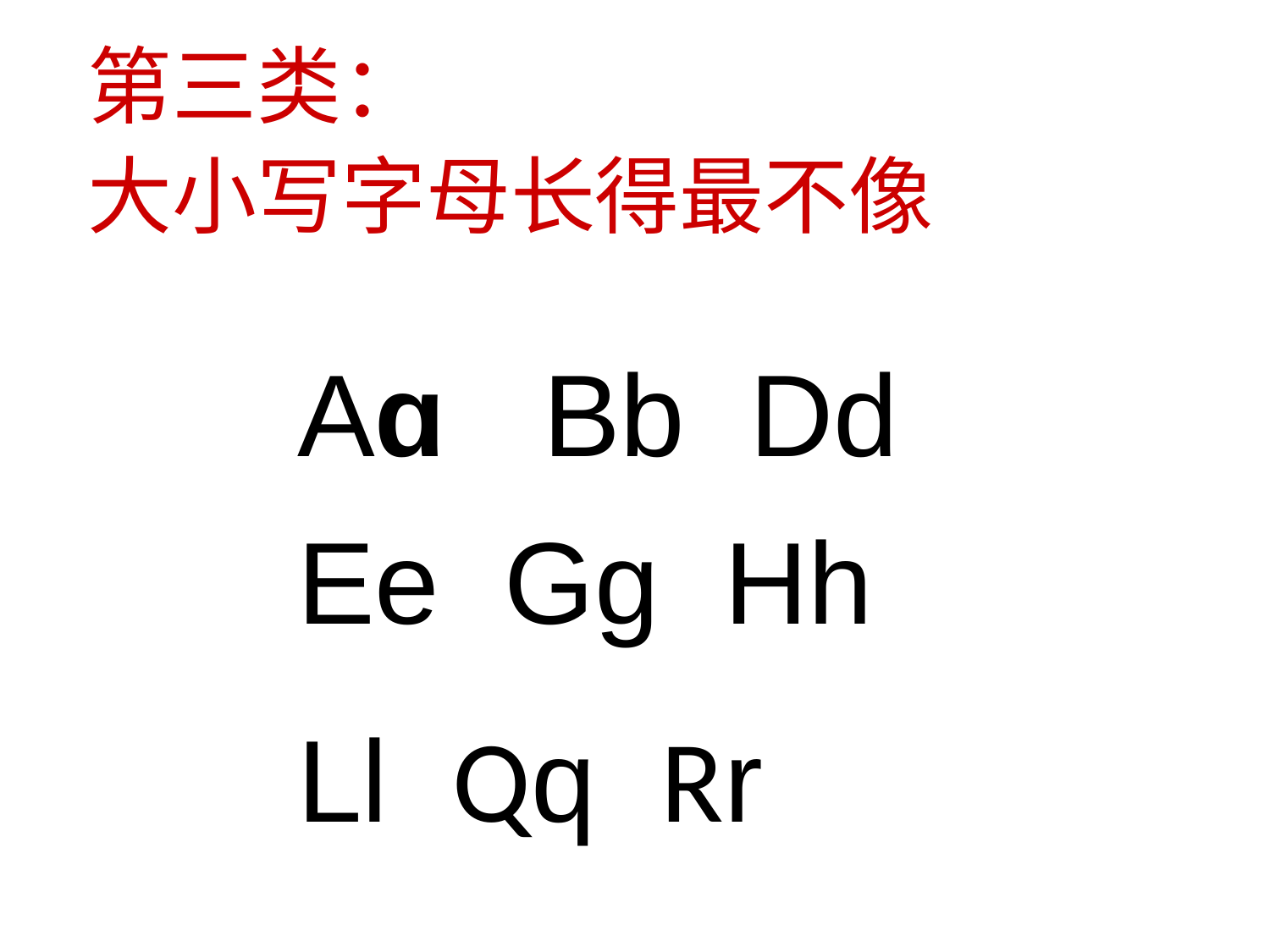

第三类：
大小写字母长得最不像
Aɑ   Bb  Dd  Ee  Gg  Hh
Ll  Qq  Rr